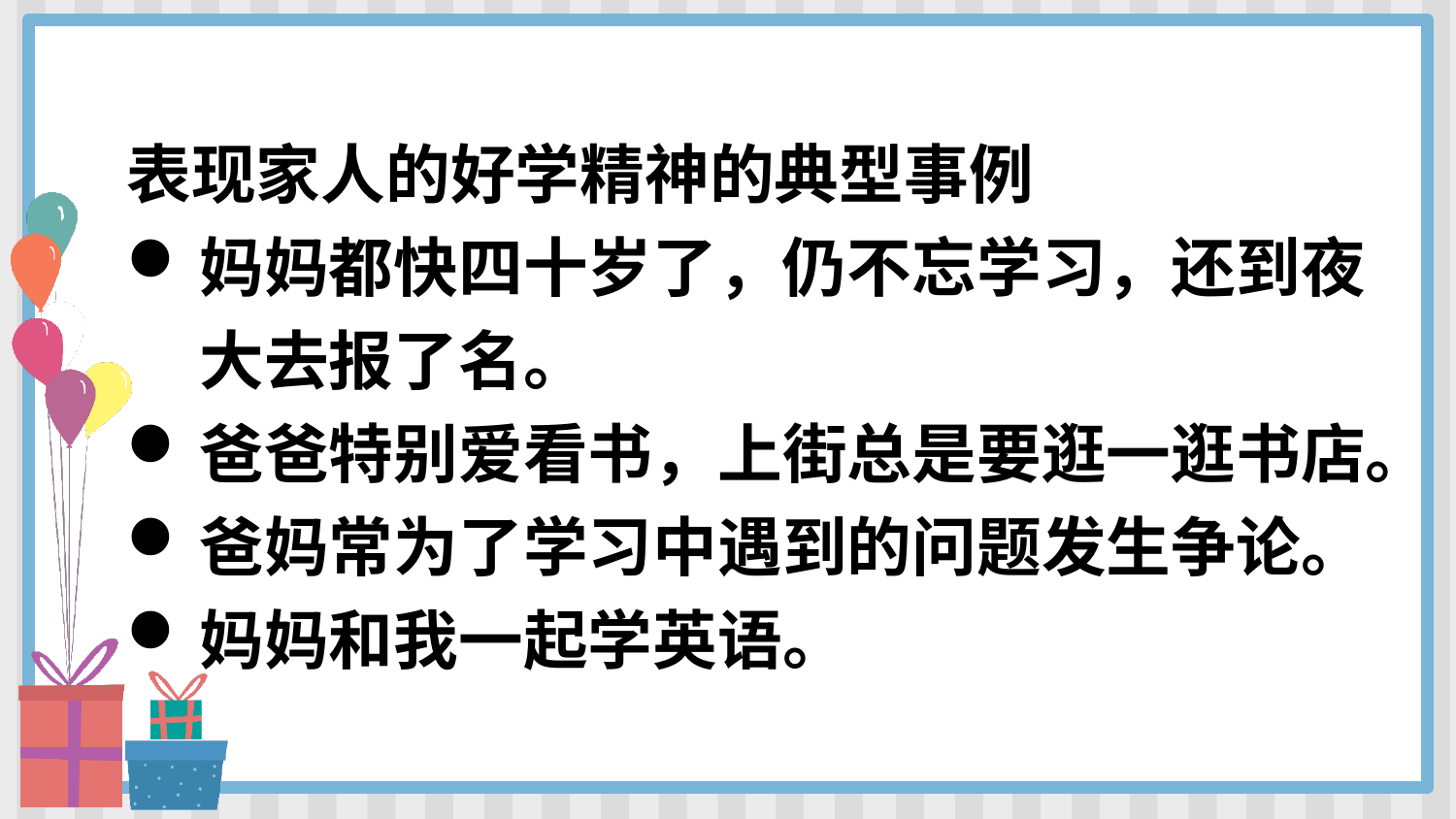

表现家人的好学精神的典型事例
妈妈都快四十岁了，仍不忘学习，还到夜大去报了名。
爸爸特别爱看书，上街总是要逛一逛书店。
爸妈常为了学习中遇到的问题发生争论。
妈妈和我一起学英语。